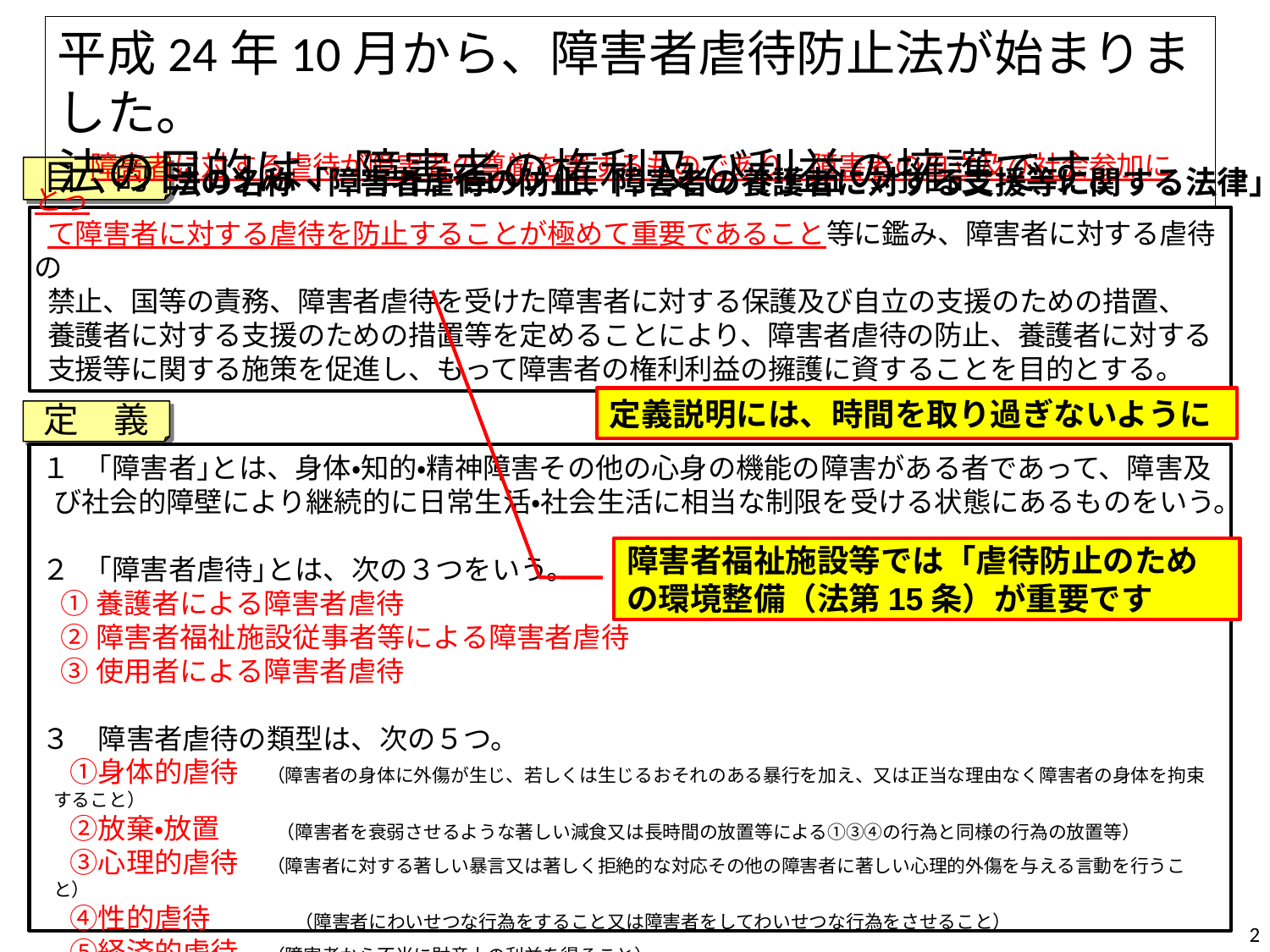

平成24年10月から、障害者虐待防止法が始まりました。
法の目的は、障害者の権利及び利益の擁護です。
法の名称「障害者虐待の防止、障害者の養護者に対する支援等に関する法律」
目　的
　　障害者に対する虐待が障害者の尊厳を害するものであり、障害者の自立及び社会参加にとっ
 て障害者に対する虐待を防止することが極めて重要であること等に鑑み、障害者に対する虐待の
 禁止、国等の責務、障害者虐待を受けた障害者に対する保護及び自立の支援のための措置、
 養護者に対する支援のための措置等を定めることにより、障害者虐待の防止、養護者に対する
 支援等に関する施策を促進し、もって障害者の権利利益の擁護に資することを目的とする。
定義説明には、時間を取り過ぎないように
定　義
１　｢障害者｣とは、身体・知的・精神障害その他の心身の機能の障害がある者であって、障害及び社会的障壁により継続的に日常生活・社会生活に相当な制限を受ける状態にあるものをいう。

２　｢障害者虐待｣とは、次の３つをいう。
   ①養護者による障害者虐待
   ②障害者福祉施設従事者等による障害者虐待
   ③使用者による障害者虐待

３　障害者虐待の類型は、次の５つ。
　①身体的虐待　（障害者の身体に外傷が生じ、若しくは生じるおそれのある暴行を加え、又は正当な理由なく障害者の身体を拘束すること）
　②放棄・放置　　（障害者を衰弱させるような著しい減食又は長時間の放置等による①③④の行為と同様の行為の放置等）
　③心理的虐待　（障害者に対する著しい暴言又は著しく拒絶的な対応その他の障害者に著しい心理的外傷を与える言動を行うこと）
　④性的虐待　　　（障害者にわいせつな行為をすること又は障害者をしてわいせつな行為をさせること）
　⑤経済的虐待　（障害者から不当に財産上の利益を得ること）
障害者福祉施設等では「虐待防止のための環境整備（法第15条）が重要です
2